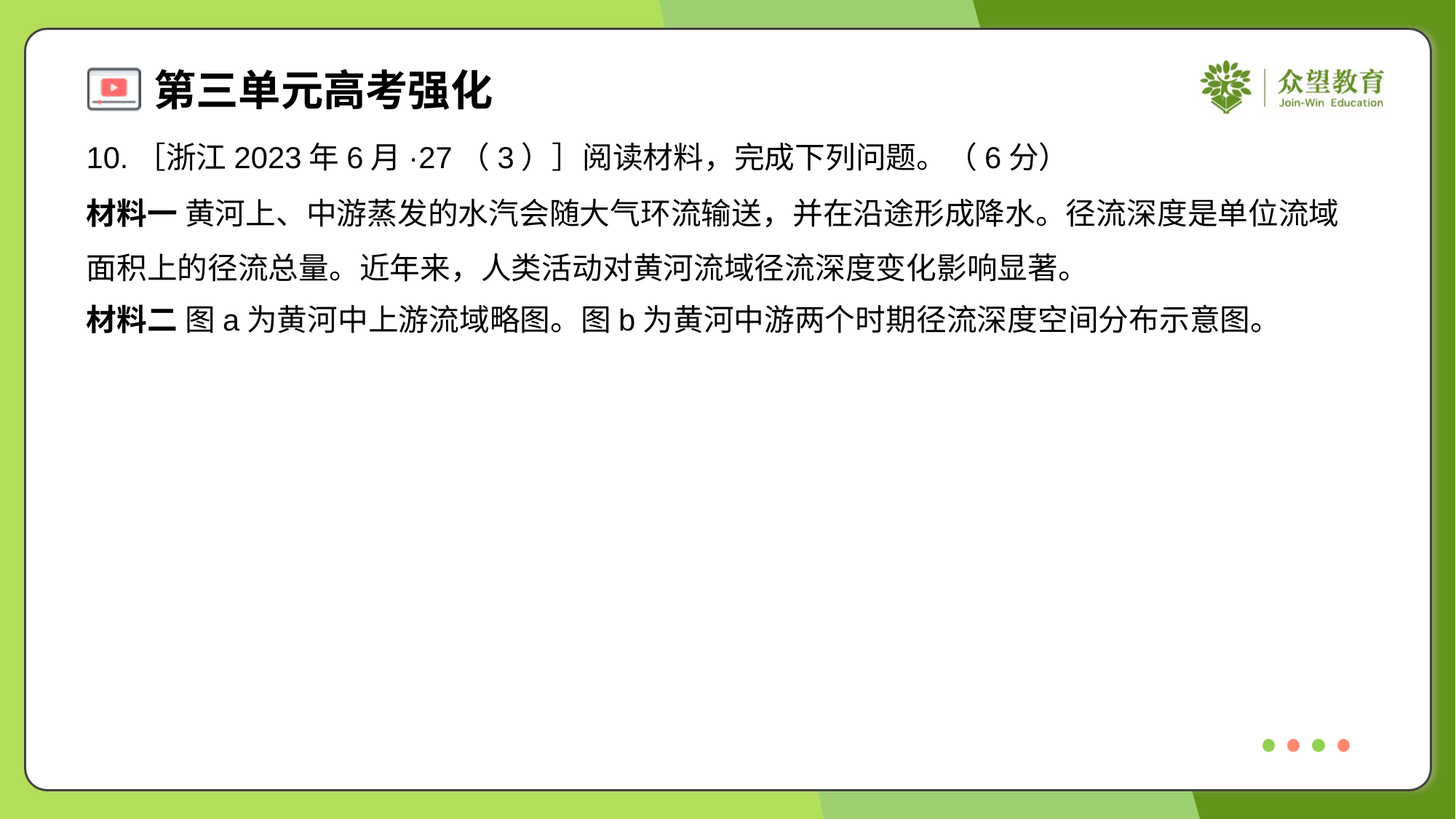

10.［浙江2023年6月·27（3）］阅读材料，完成下列问题。（6分）
材料一 黄河上、中游蒸发的水汽会随大气环流输送，并在沿途形成降水。径流深度是单位流域
面积上的径流总量。近年来，人类活动对黄河流域径流深度变化影响显著。
材料二 图a为黄河中上游流域略图。图b为黄河中游两个时期径流深度空间分布示意图。